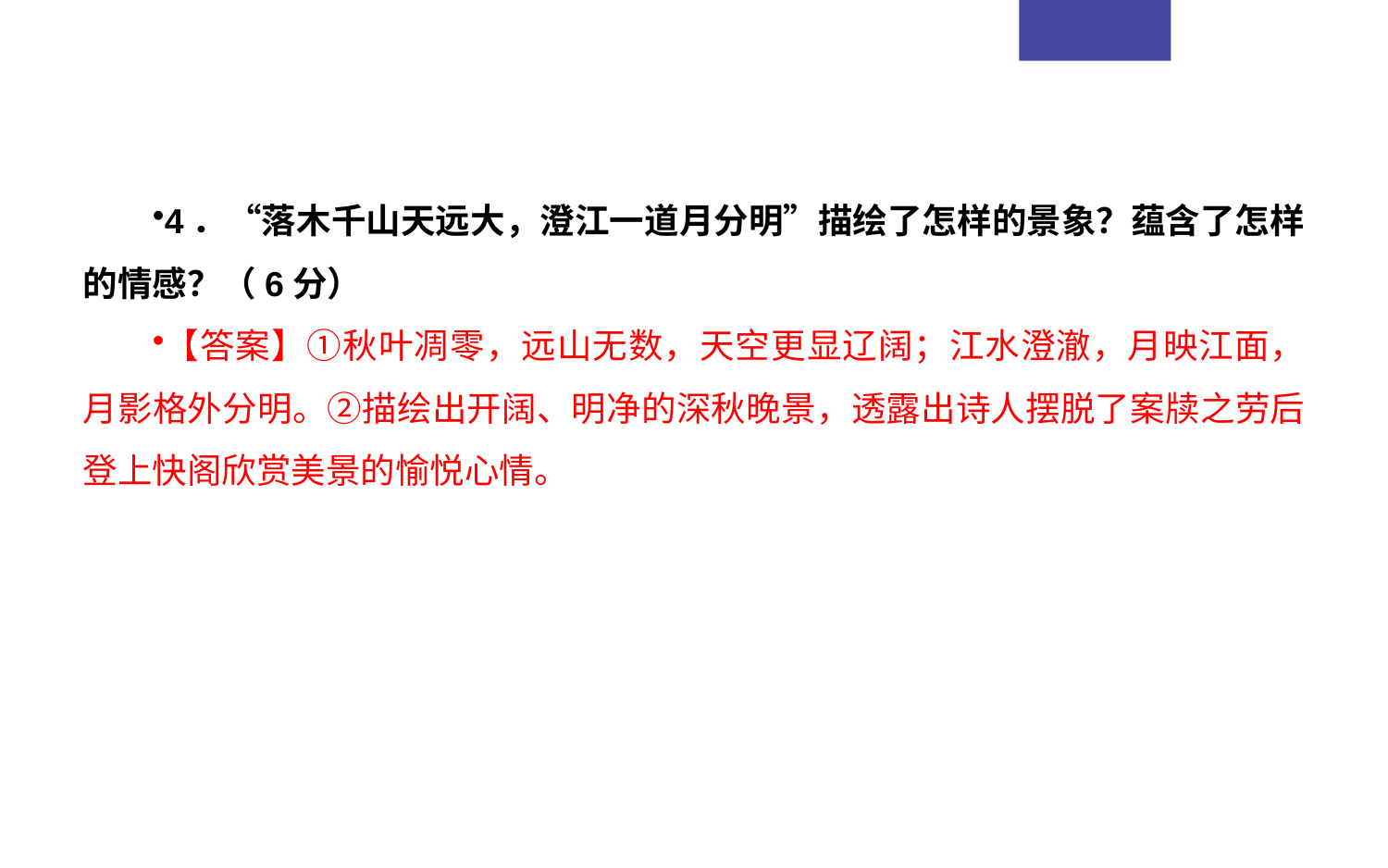

4．“落木千山天远大，澄江一道月分明”描绘了怎样的景象？蕴含了怎样的情感？（6分）
【答案】①秋叶凋零，远山无数，天空更显辽阔；江水澄澈，月映江面，月影格外分明。②描绘出开阔、明净的深秋晚景，透露出诗人摆脱了案牍之劳后登上快阁欣赏美景的愉悦心情。